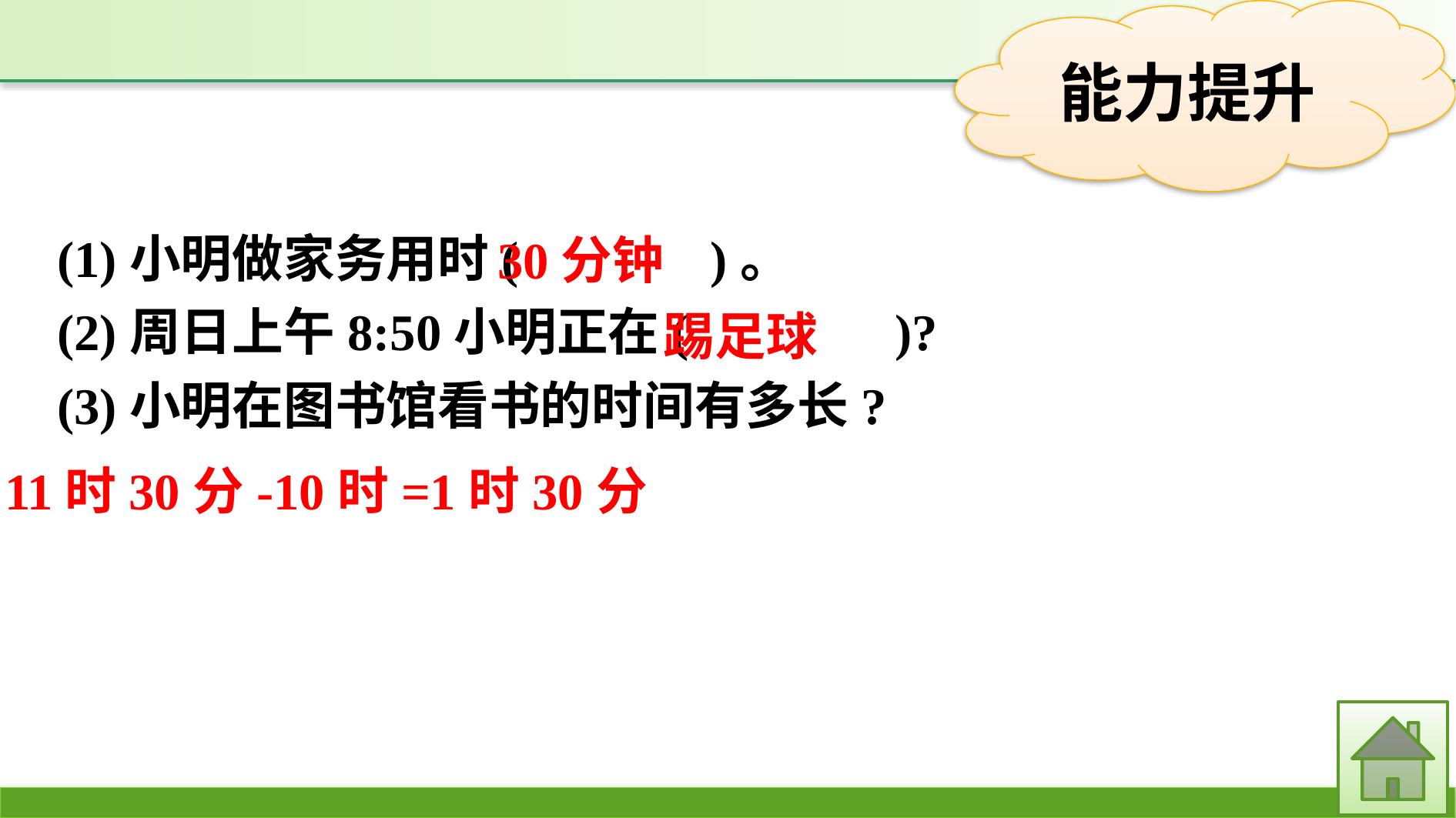

(1)小明做家务用时(         　)。
(2)周日上午8:50小明正在(                )?
(3)小明在图书馆看书的时间有多长?
30分钟
踢足球
11时30分-10时=1时30分